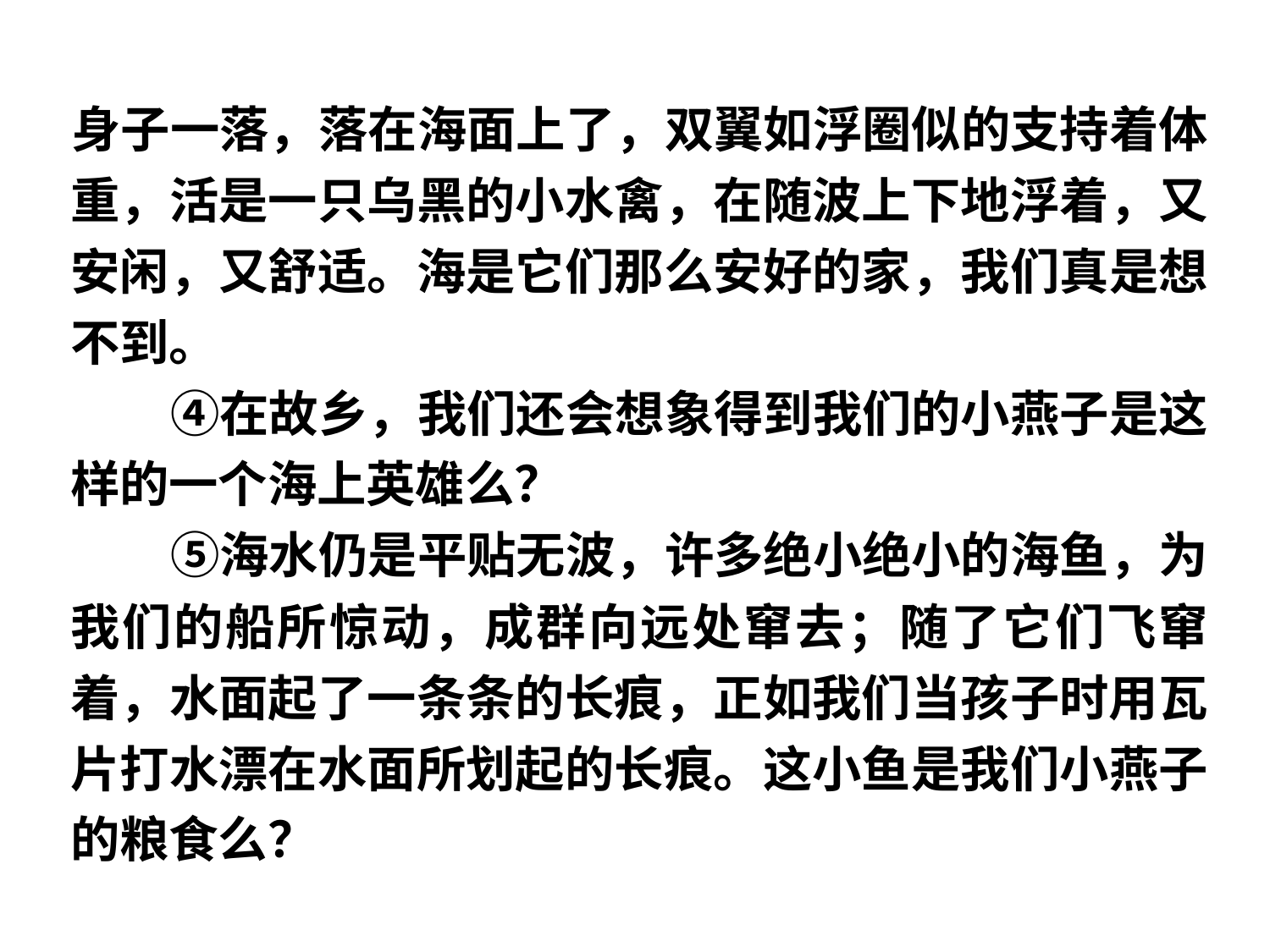

身子一落，落在海面上了，双翼如浮圈似的支持着体重，活是一只乌黑的小水禽，在随波上下地浮着，又安闲，又舒适。海是它们那么安好的家，我们真是想不到。
　　④在故乡，我们还会想象得到我们的小燕子是这样的一个海上英雄么？
　　⑤海水仍是平贴无波，许多绝小绝小的海鱼，为我们的船所惊动，成群向远处窜去；随了它们飞窜着，水面起了一条条的长痕，正如我们当孩子时用瓦片打水漂在水面所划起的长痕。这小鱼是我们小燕子的粮食么？